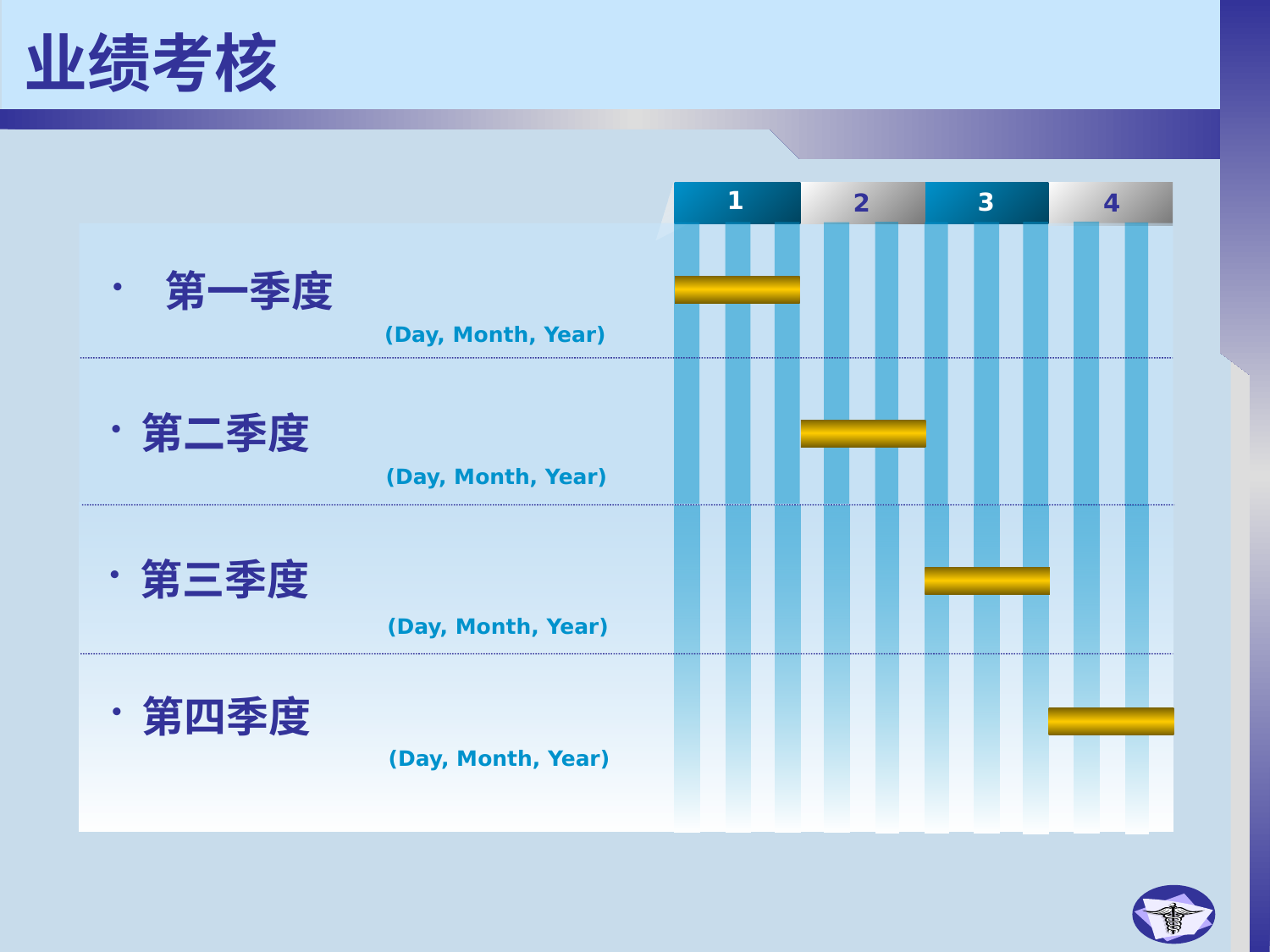

# 业绩考核

 1
 3
 4
 2

 第一季度

(Day, Month, Year)

第二季度

(Day, Month, Year)

第三季度

(Day, Month, Year)

第四季度

(Day, Month, Year)